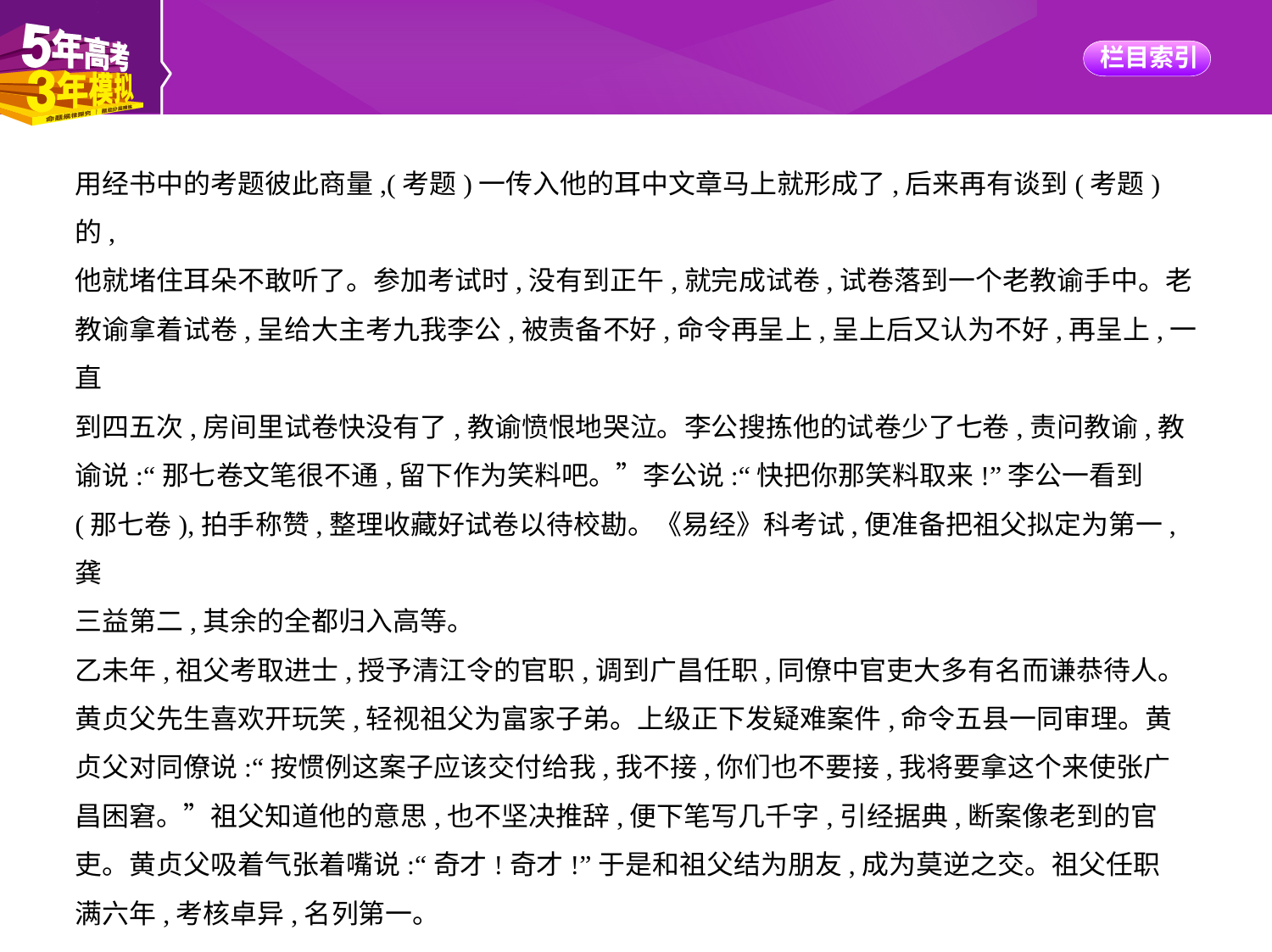

用经书中的考题彼此商量,(考题)一传入他的耳中文章马上就形成了,后来再有谈到(考题)的,
他就堵住耳朵不敢听了。参加考试时,没有到正午,就完成试卷,试卷落到一个老教谕手中。老
教谕拿着试卷,呈给大主考九我李公,被责备不好,命令再呈上,呈上后又认为不好,再呈上,一直
到四五次,房间里试卷快没有了,教谕愤恨地哭泣。李公搜拣他的试卷少了七卷,责问教谕,教
谕说:“那七卷文笔很不通,留下作为笑料吧。”李公说:“快把你那笑料取来!”李公一看到
(那七卷),拍手称赞,整理收藏好试卷以待校勘。《易经》科考试,便准备把祖父拟定为第一,龚
三益第二,其余的全都归入高等。
乙未年,祖父考取进士,授予清江令的官职,调到广昌任职,同僚中官吏大多有名而谦恭待人。
黄贞父先生喜欢开玩笑,轻视祖父为富家子弟。上级正下发疑难案件,命令五县一同审理。黄
贞父对同僚说:“按惯例这案子应该交付给我,我不接,你们也不要接,我将要拿这个来使张广
昌困窘。”祖父知道他的意思,也不坚决推辞,便下笔写几千字,引经据典,断案像老到的官
吏。黄贞父吸着气张着嘴说:“奇才!奇才!”于是和祖父结为朋友,成为莫逆之交。祖父任职
满六年,考核卓异,名列第一。